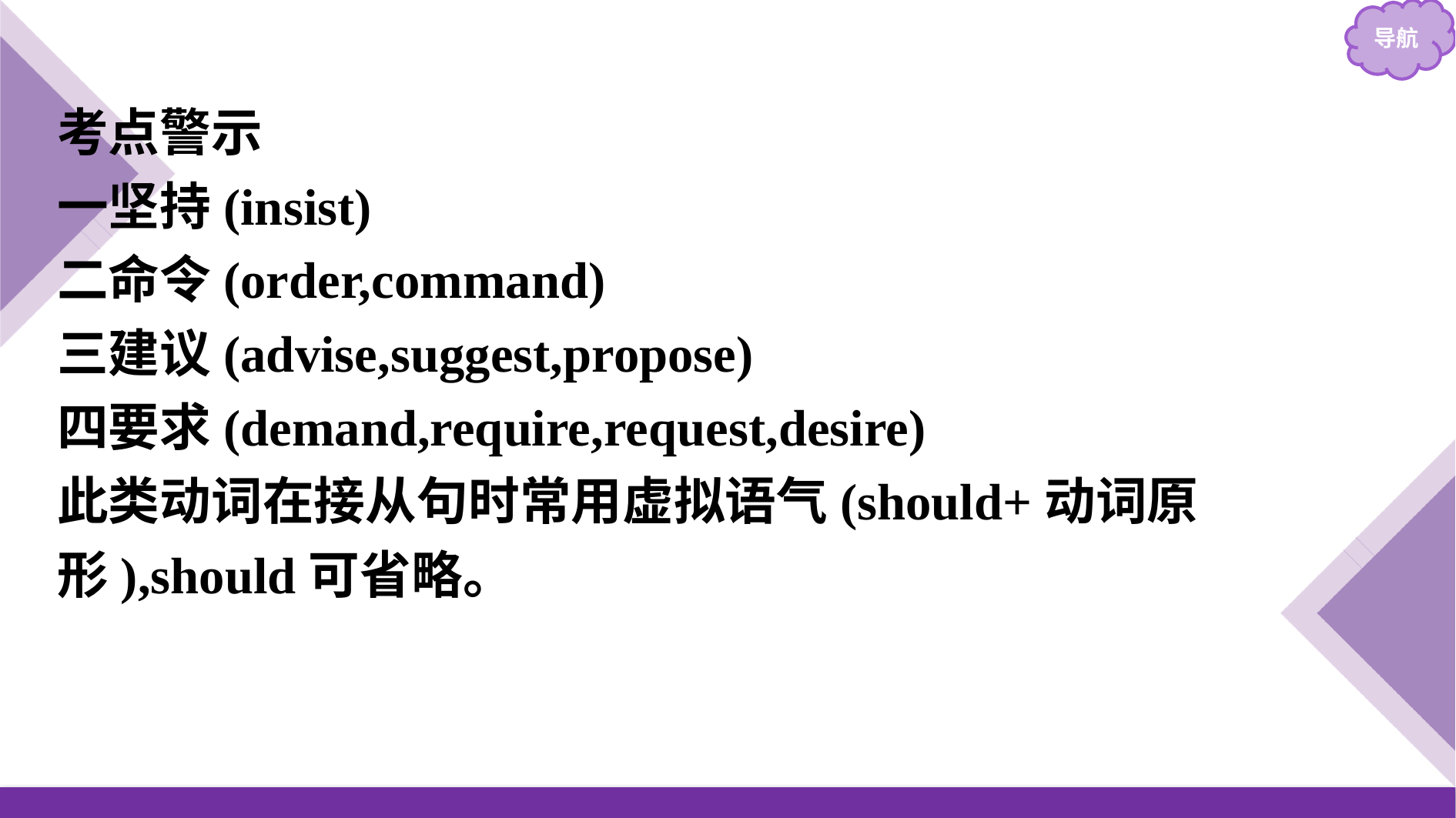

考点警示
一坚持(insist)
二命令(order,command)
三建议(advise,suggest,propose)
四要求(demand,require,request,desire)
此类动词在接从句时常用虚拟语气(should+动词原形),should可省略。